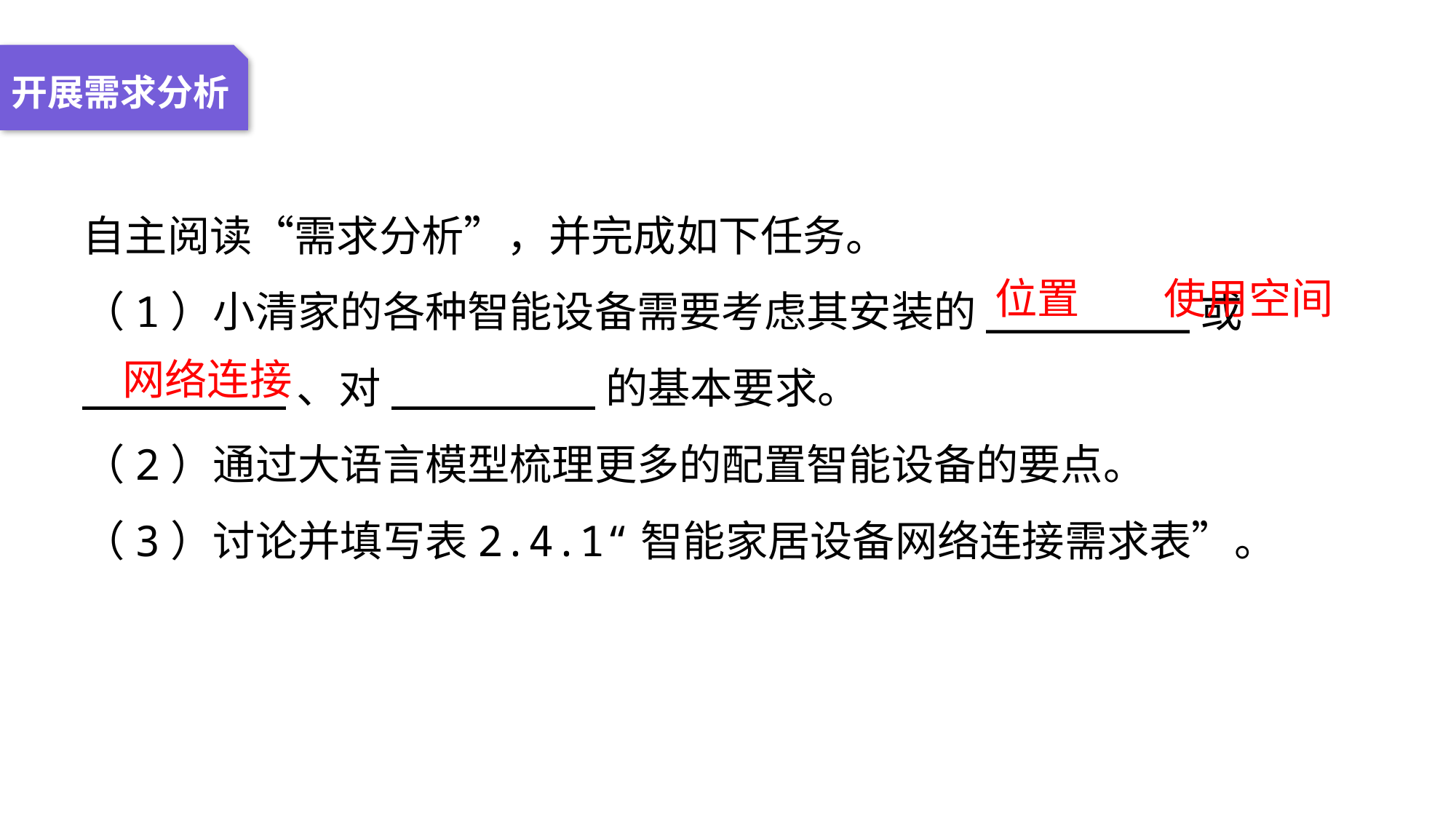

04 名词解释
01 准备过程
02 整体结构
03 重点说明
开展需求分析
自主阅读“需求分析”，并完成如下任务。
（1）小清家的各种智能设备需要考虑其安装的________或________、对________的基本要求。
（2）通过大语言模型梳理更多的配置智能设备的要点。
（3）讨论并填写表2.4.1“智能家居设备网络连接需求表”。
位置
使用空间
网络连接